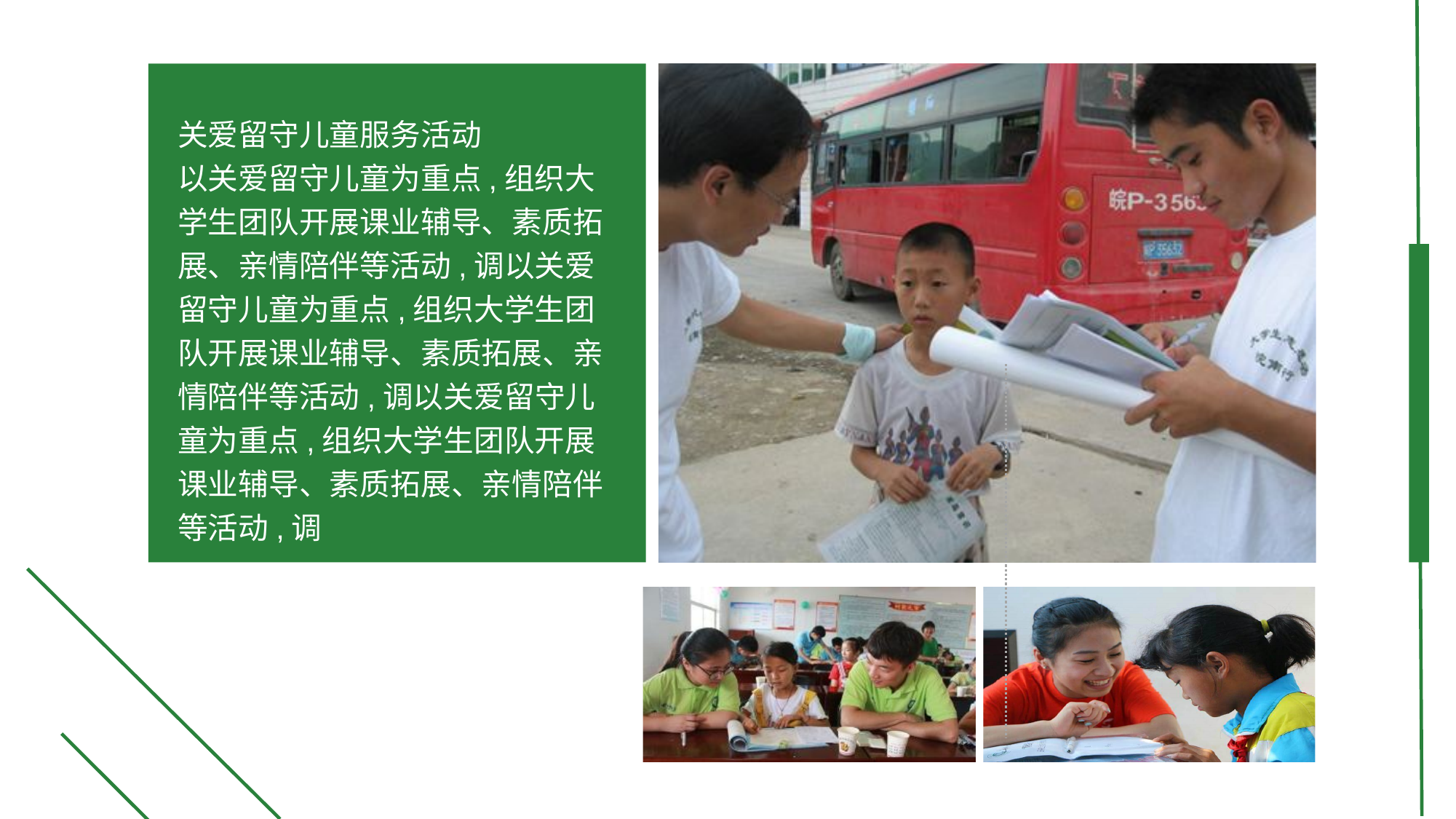

关爱留守儿童服务活动
以关爱留守儿童为重点,组织大学生团队开展课业辅导、素质拓展、亲情陪伴等活动,调以关爱留守儿童为重点,组织大学生团队开展课业辅导、素质拓展、亲情陪伴等活动,调以关爱留守儿童为重点,组织大学生团队开展课业辅导、素质拓展、亲情陪伴等活动,调

https://www.ypppt.com/